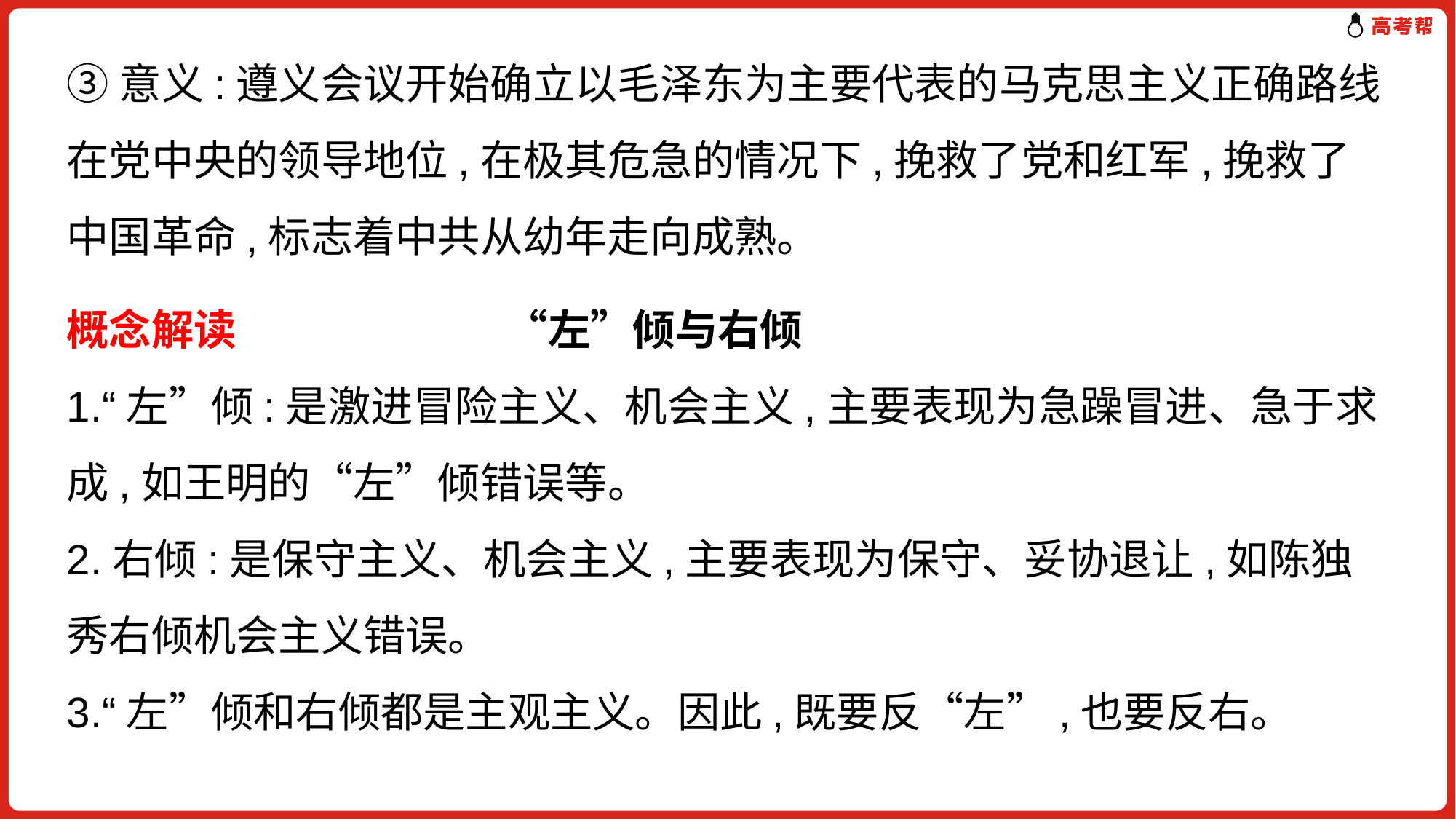

③意义:遵义会议开始确立以毛泽东为主要代表的马克思主义正确路线在党中央的领导地位,在极其危急的情况下,挽救了党和红军,挽救了中国革命,标志着中共从幼年走向成熟。
概念解读                            “左”倾与右倾
1.“左”倾:是激进冒险主义、机会主义,主要表现为急躁冒进、急于求成,如王明的“左”倾错误等。
2.右倾:是保守主义、机会主义,主要表现为保守、妥协退让,如陈独秀右倾机会主义错误。
3.“左”倾和右倾都是主观主义。因此,既要反“左”,也要反右。